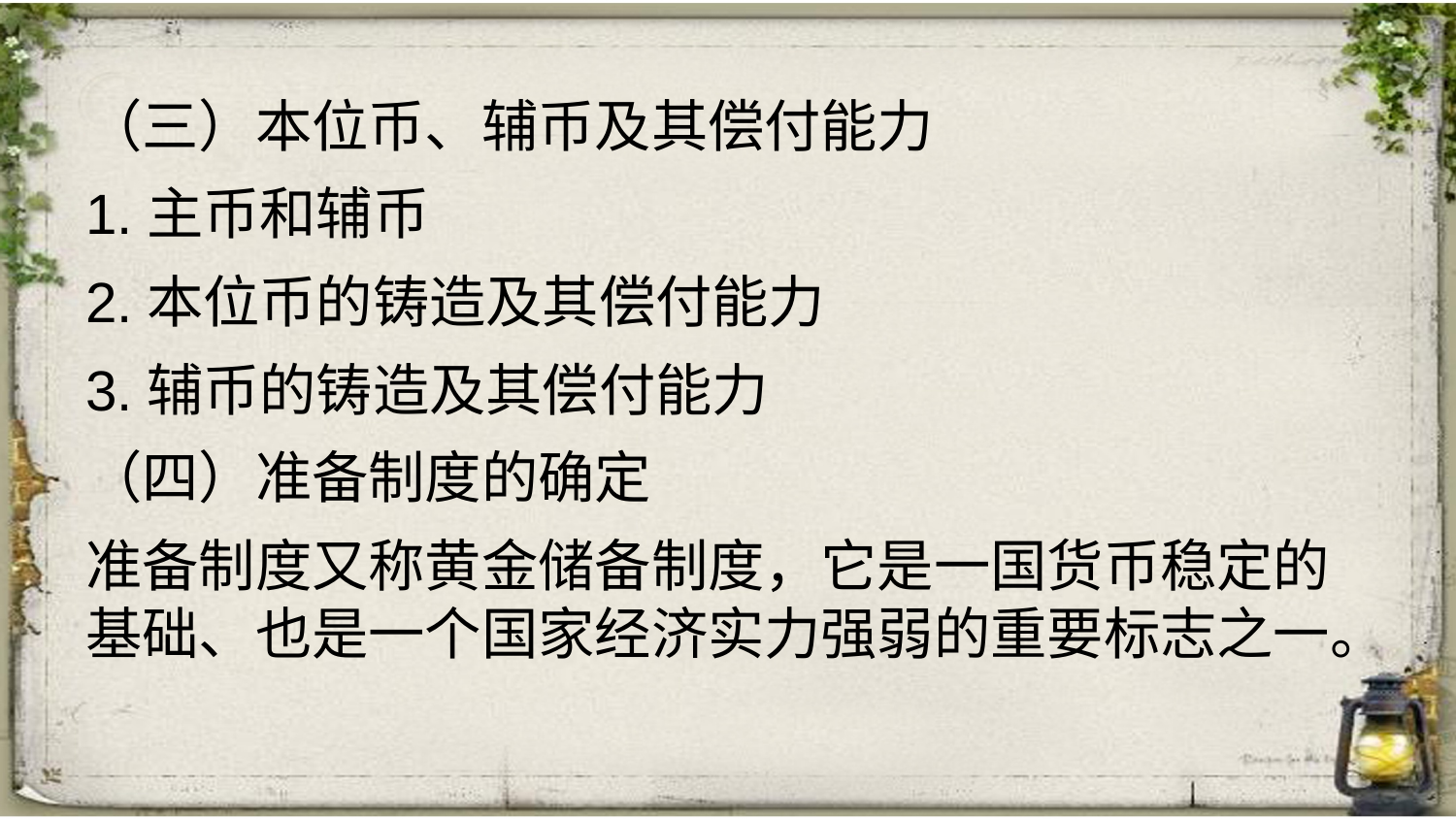

（三）本位币、辅币及其偿付能力
1.主币和辅币
2.本位币的铸造及其偿付能力
3.辅币的铸造及其偿付能力
（四）准备制度的确定
准备制度又称黄金储备制度，它是一国货币稳定的基础、也是一个国家经济实力强弱的重要标志之一。